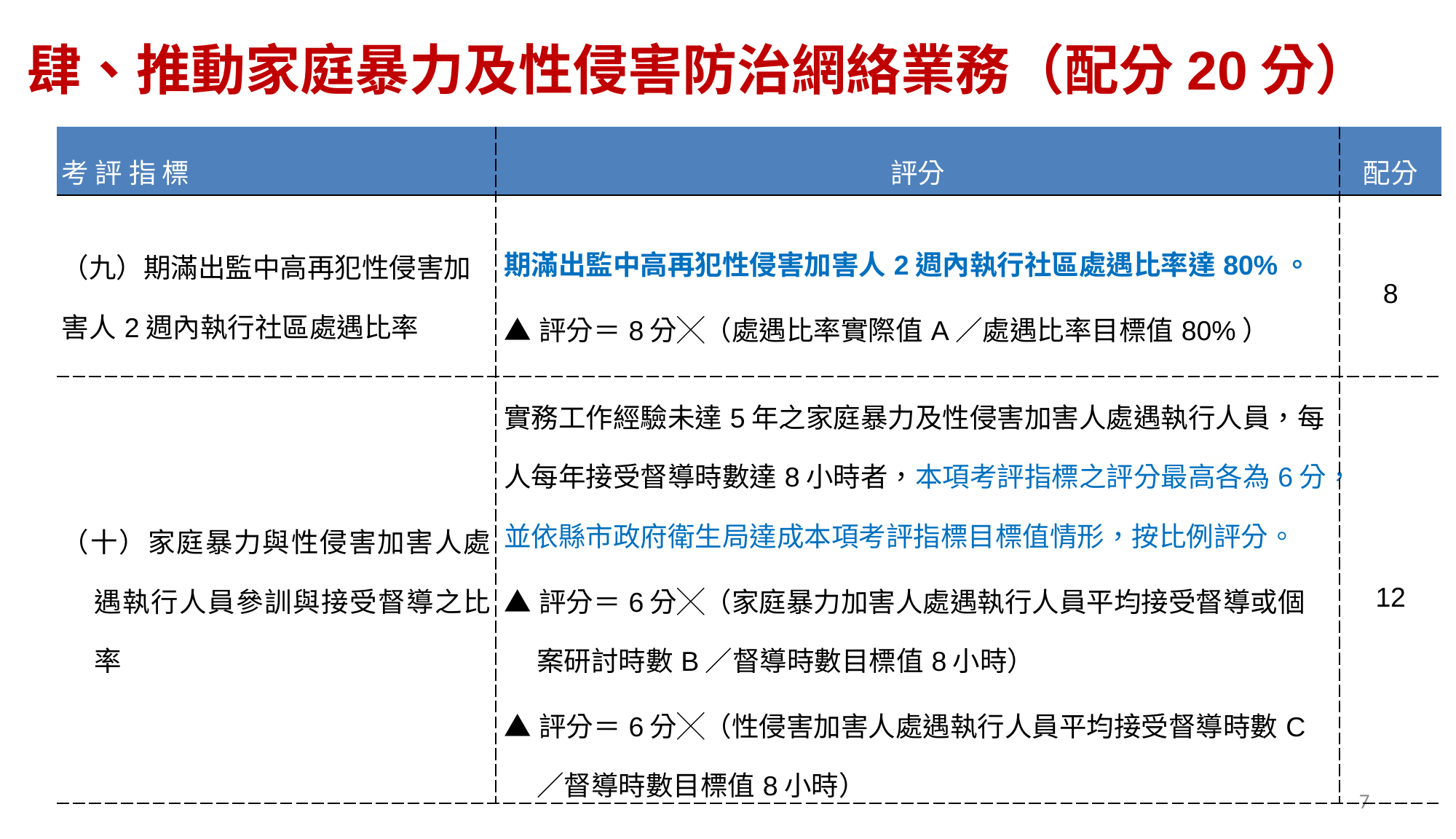

# 肆、推動家庭暴力及性侵害防治網絡業務（配分20分）
| 考 評 指 標 | 評分 | 配分 |
| --- | --- | --- |
| （九）期滿出監中高再犯性侵害加害人2週內執行社區處遇比率 | 期滿出監中高再犯性侵害加害人2週內執行社區處遇比率達80%。 ▲評分＝8分╳（處遇比率實際值A／處遇比率目標值80%） | 8 |
| （十）家庭暴力與性侵害加害人處遇執行人員參訓與接受督導之比率 | 實務工作經驗未達5年之家庭暴力及性侵害加害人處遇執行人員，每人每年接受督導時數達8小時者，本項考評指標之評分最高各為6分，並依縣市政府衛生局達成本項考評指標目標值情形，按比例評分。 ▲評分＝6分╳（家庭暴力加害人處遇執行人員平均接受督導或個案研討時數B／督導時數目標值8小時） ▲評分＝6分╳（性侵害加害人處遇執行人員平均接受督導時數C／督導時數目標值8小時） | 12 |
7